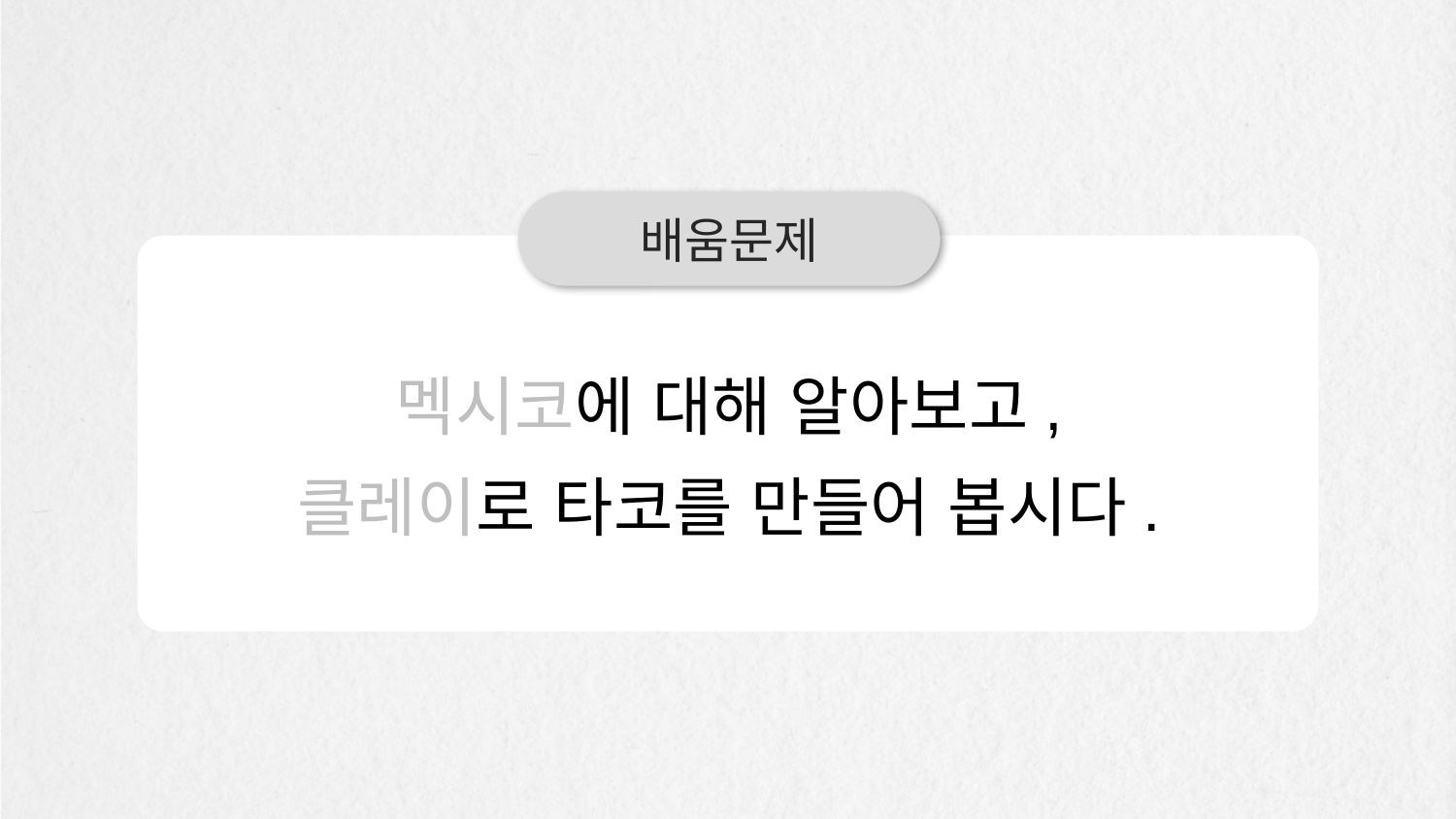

배움문제

멕시코에 대해 알아보고,
클레이로 타코를 만들어 봅시다.